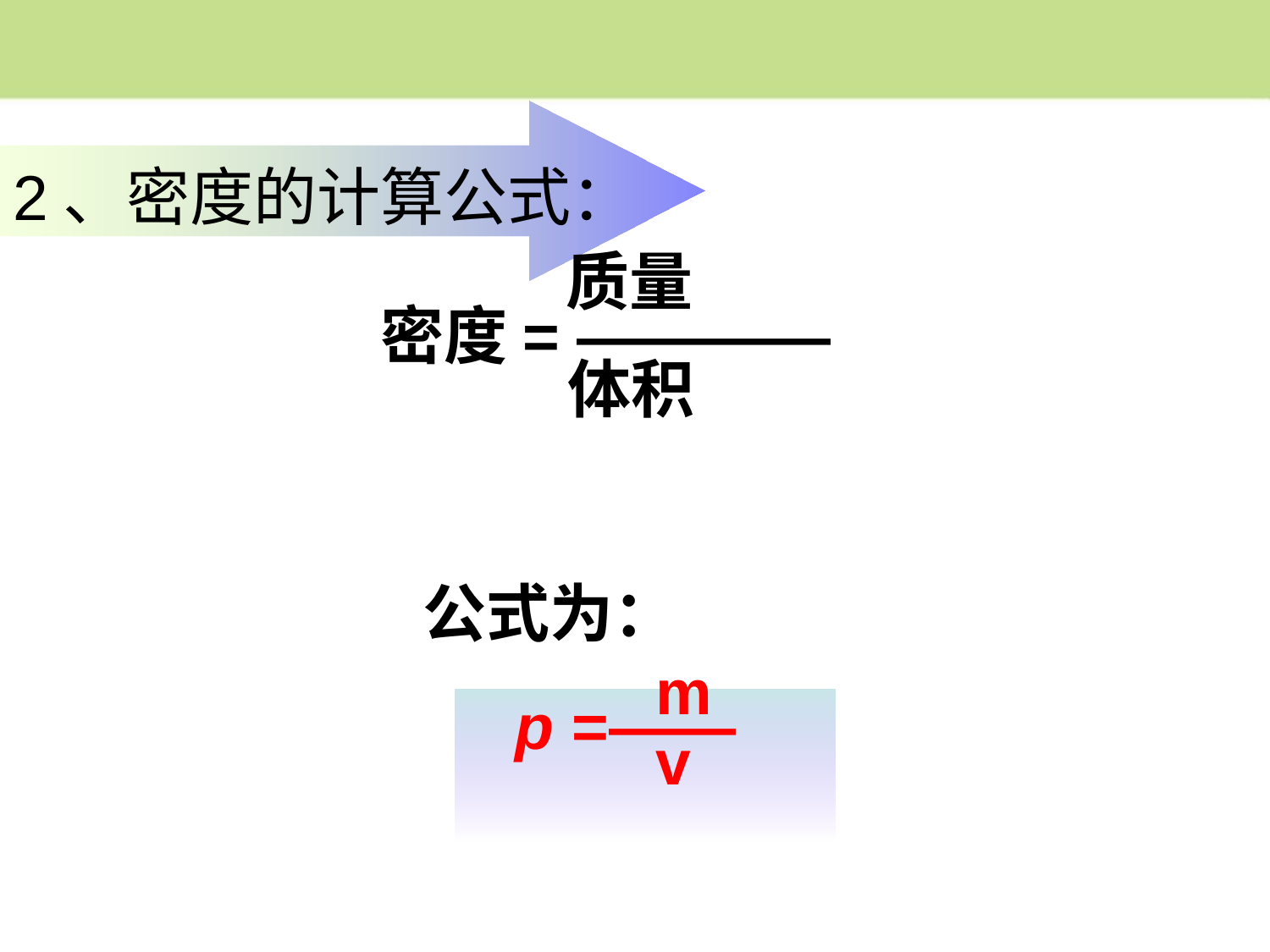

2、密度的计算公式：
               质量
    密度= ————
                 体积
   公式为：
                 m
         p =——
                 v